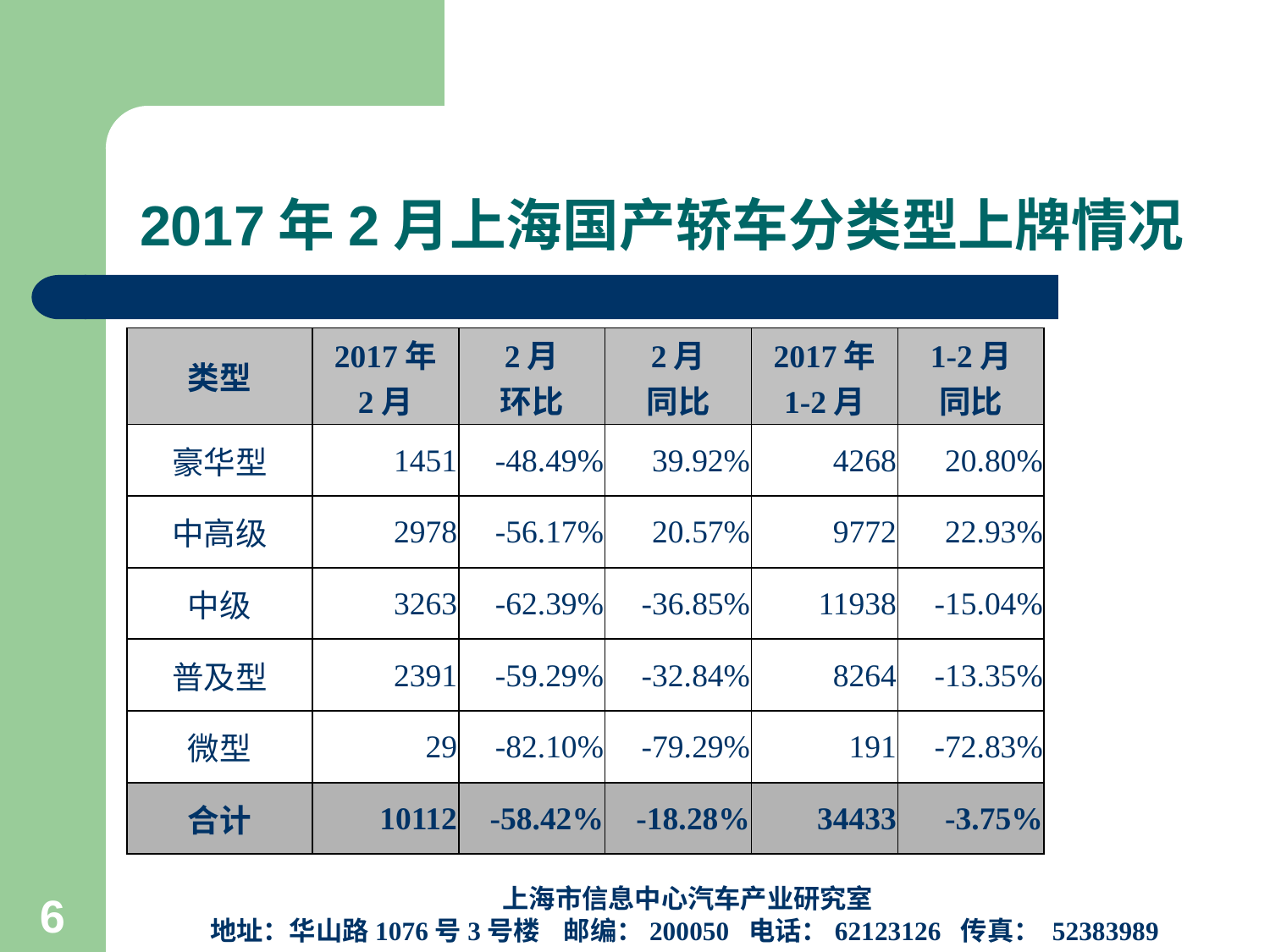

# 2017年2月上海国产轿车分类型上牌情况
| 类型 | 2017年 2月 | 2月 环比 | 2月 同比 | 2017年 1-2月 | 1-2月 同比 |
| --- | --- | --- | --- | --- | --- |
| 豪华型 | 1451 | -48.49% | 39.92% | 4268 | 20.80% |
| 中高级 | 2978 | -56.17% | 20.57% | 9772 | 22.93% |
| 中级 | 3263 | -62.39% | -36.85% | 11938 | -15.04% |
| 普及型 | 2391 | -59.29% | -32.84% | 8264 | -13.35% |
| 微型 | 29 | -82.10% | -79.29% | 191 | -72.83% |
| 合计 | 10112 | -58.42% | -18.28% | 34433 | -3.75% |
上海市信息中心汽车产业研究室
地址：华山路1076号3号楼    邮编：200050  电话：62123126  传真： 52383989
6